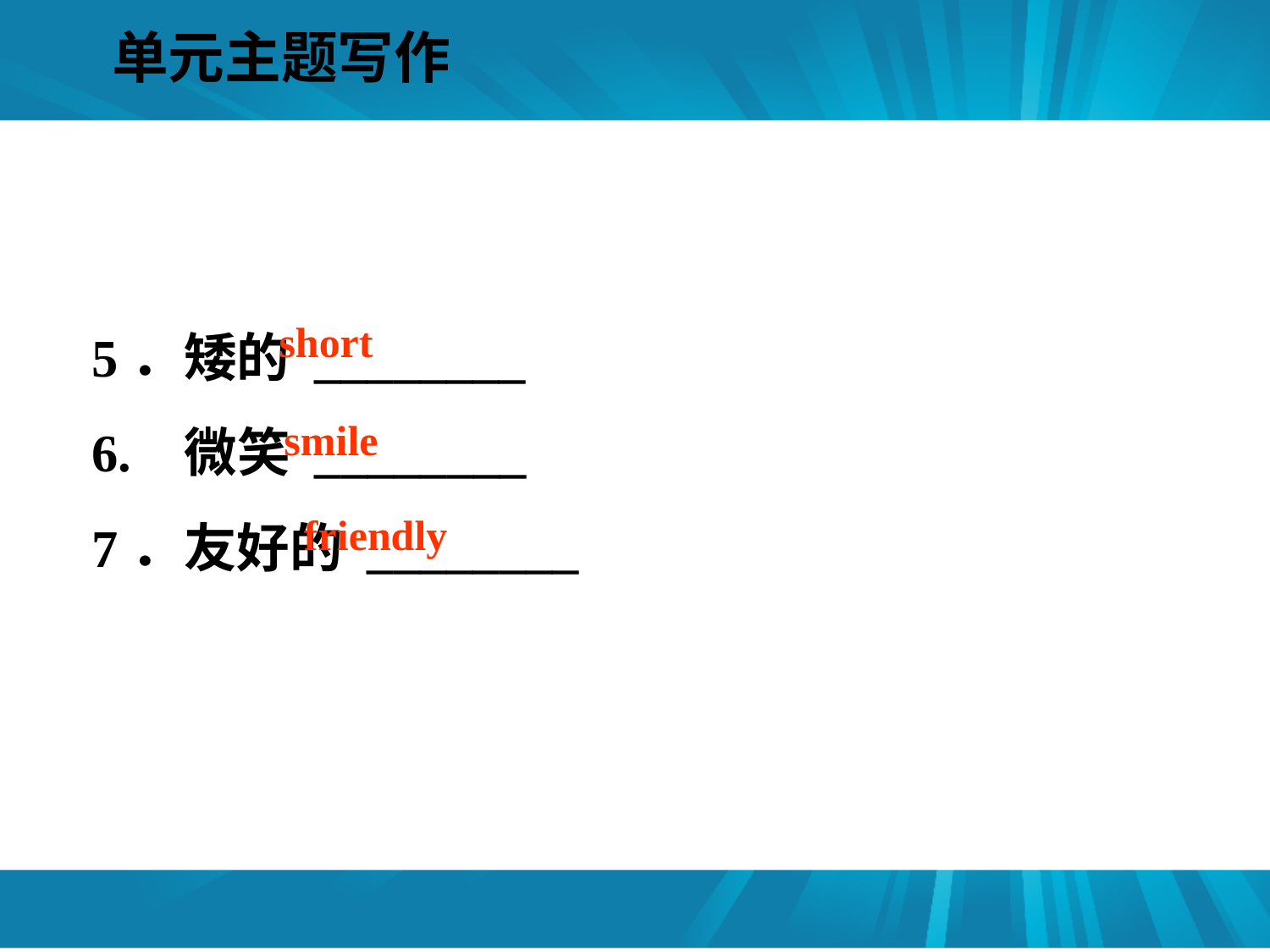

单元主题写作
#
5．矮的 ________
6.   微笑 ________
7．友好的 ________
short
smile
friendly